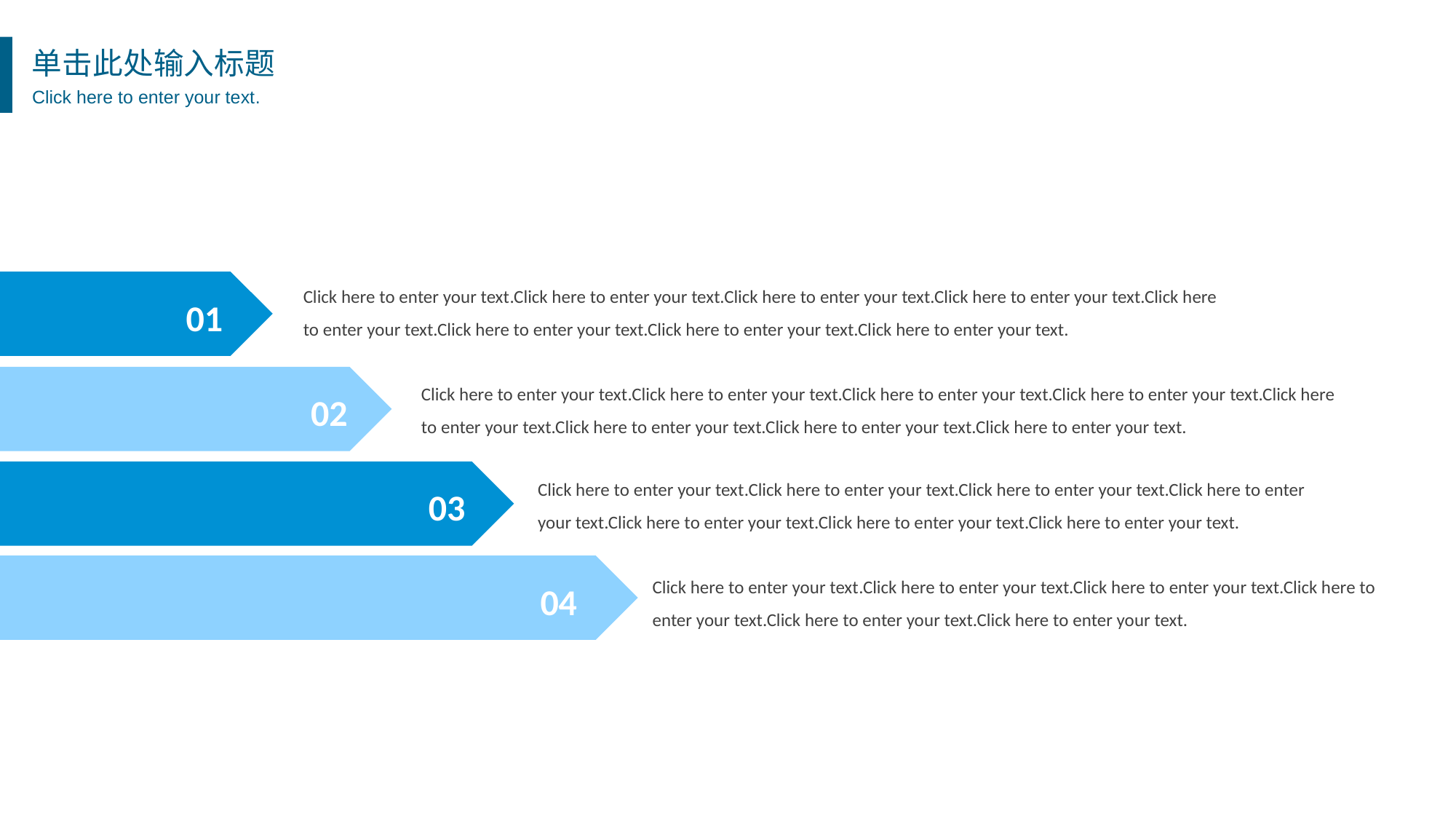

单击此处输入标题
Click here to enter your text.
Click here to enter your text.Click here to enter your text.Click here to enter your text.Click here to enter your text.Click here to enter your text.Click here to enter your text.Click here to enter your text.Click here to enter your text.

01
Click here to enter your text.Click here to enter your text.Click here to enter your text.Click here to enter your text.Click here to enter your text.Click here to enter your text.Click here to enter your text.Click here to enter your text.

02

Click here to enter your text.Click here to enter your text.Click here to enter your text.Click here to enter your text.Click here to enter your text.Click here to enter your text.Click here to enter your text.
03

Click here to enter your text.Click here to enter your text.Click here to enter your text.Click here to enter your text.Click here to enter your text.Click here to enter your text.
04